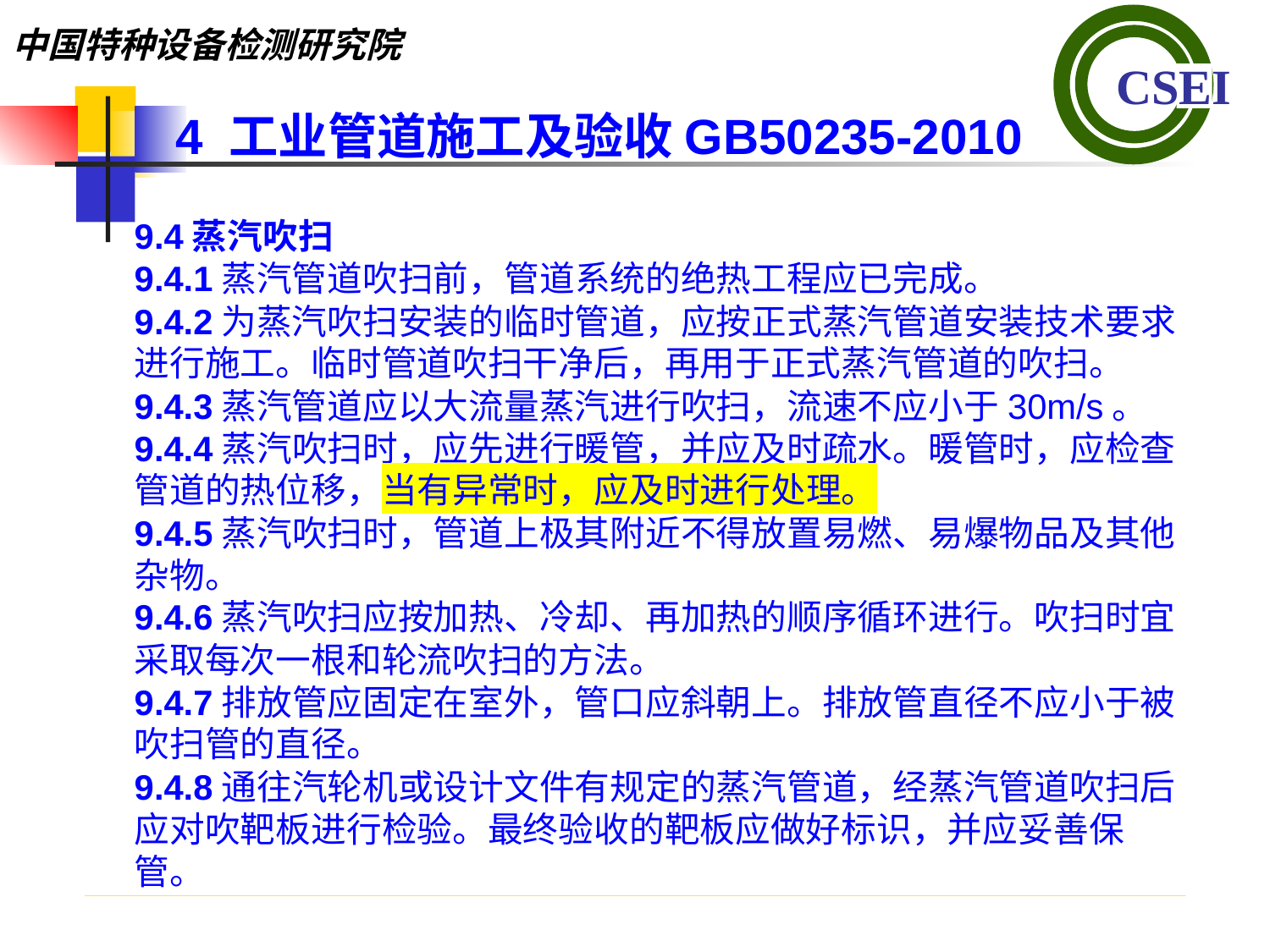

4 工业管道施工及验收GB50235-2010
9.4蒸汽吹扫9.4.1蒸汽管道吹扫前，管道系统的绝热工程应已完成。
9.4.2为蒸汽吹扫安装的临时管道，应按正式蒸汽管道安装技术要求进行施工。临时管道吹扫干净后，再用于正式蒸汽管道的吹扫。
9.4.3蒸汽管道应以大流量蒸汽进行吹扫，流速不应小于30m/s。
9.4.4蒸汽吹扫时，应先进行暖管，并应及时疏水。暖管时，应检查管道的热位移，当有异常时，应及时进行处理。
9.4.5蒸汽吹扫时，管道上极其附近不得放置易燃、易爆物品及其他杂物。
9.4.6蒸汽吹扫应按加热、冷却、再加热的顺序循环进行。吹扫时宜采取每次一根和轮流吹扫的方法。
9.4.7排放管应固定在室外，管口应斜朝上。排放管直径不应小于被吹扫管的直径。
9.4.8通往汽轮机或设计文件有规定的蒸汽管道，经蒸汽管道吹扫后应对吹靶板进行检验。最终验收的靶板应做好标识，并应妥善保管。